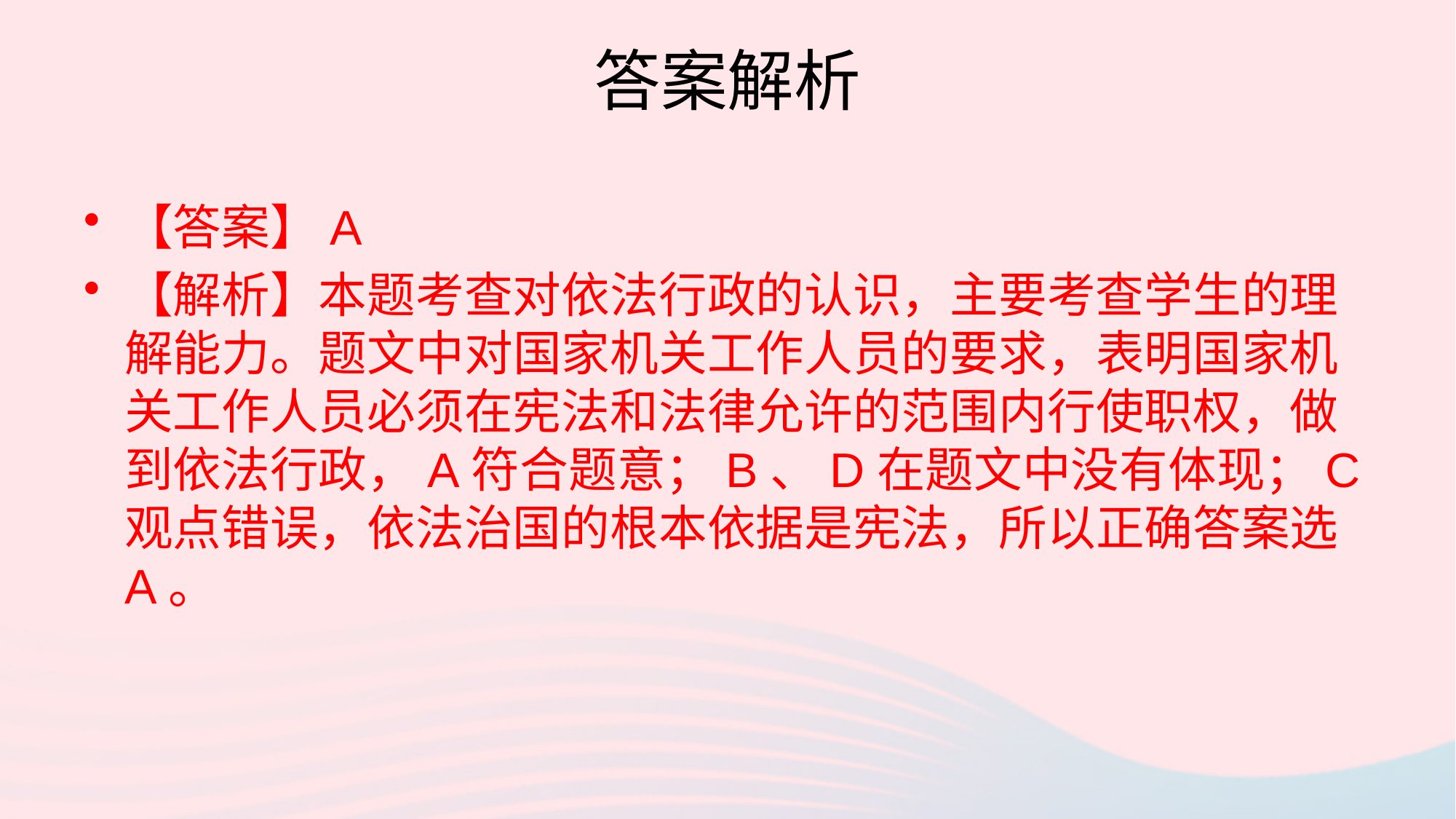

# 答案解析
【答案】A
【解析】本题考查对依法行政的认识，主要考查学生的理解能力。题文中对国家机关工作人员的要求，表明国家机关工作人员必须在宪法和法律允许的范围内行使职权，做到依法行政，A符合题意；B、D在题文中没有体现；C观点错误，依法治国的根本依据是宪法，所以正确答案选A。